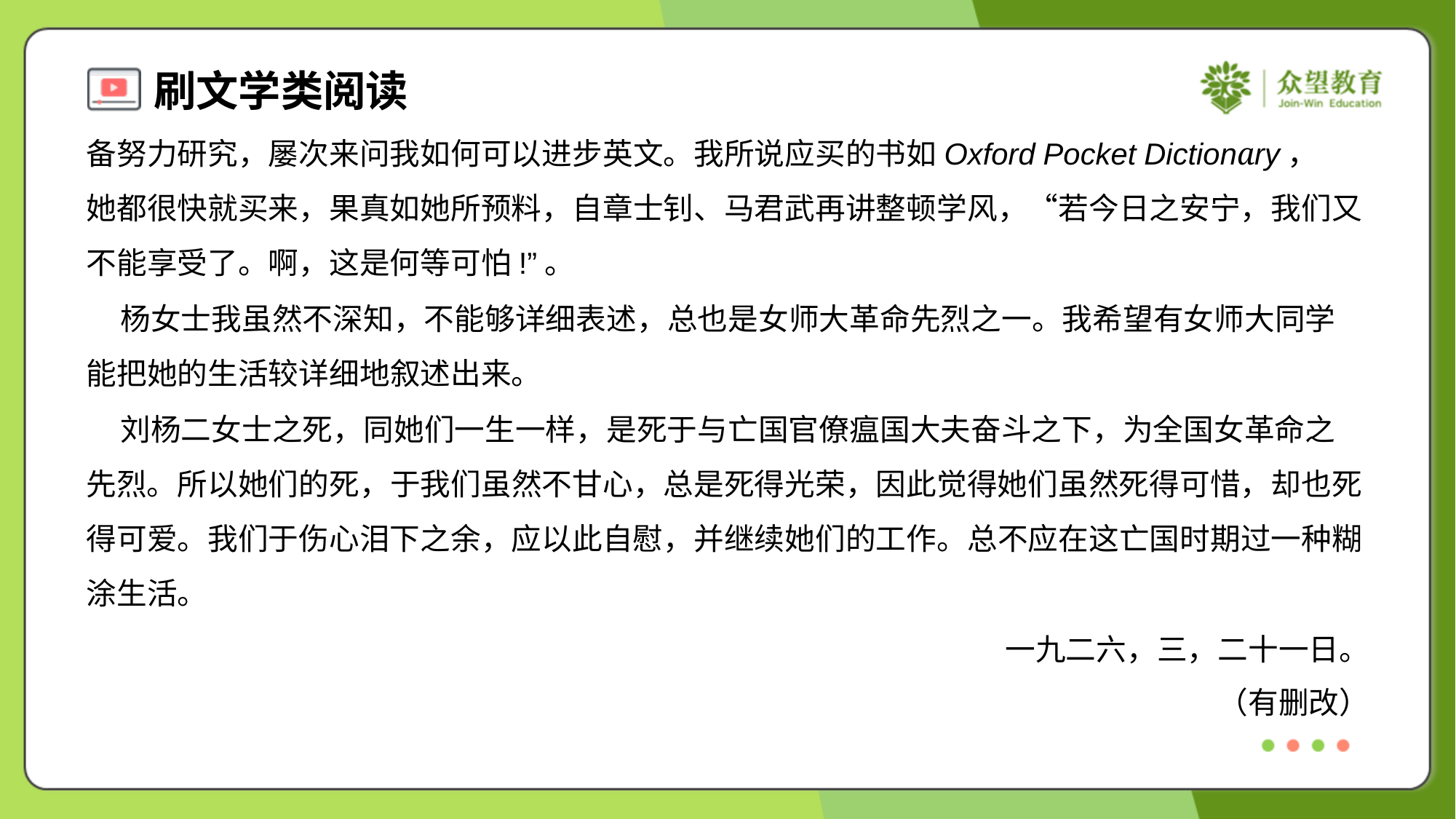

备努力研究，屡次来问我如何可以进步英文。我所说应买的书如Oxford Pocket Dictionary，
她都很快就买来，果真如她所预料，自章士钊、马君武再讲整顿学风，“若今日之安宁，我们又
不能享受了。啊，这是何等可怕!”。
    杨女士我虽然不深知，不能够详细表述，总也是女师大革命先烈之一。我希望有女师大同学
能把她的生活较详细地叙述出来。
    刘杨二女士之死，同她们一生一样，是死于与亡国官僚瘟国大夫奋斗之下，为全国女革命之
先烈。所以她们的死，于我们虽然不甘心，总是死得光荣，因此觉得她们虽然死得可惜，却也死
得可爱。我们于伤心泪下之余，应以此自慰，并继续她们的工作。总不应在这亡国时期过一种糊
涂生活。
一九二六，三，二十一日。
（有删改）